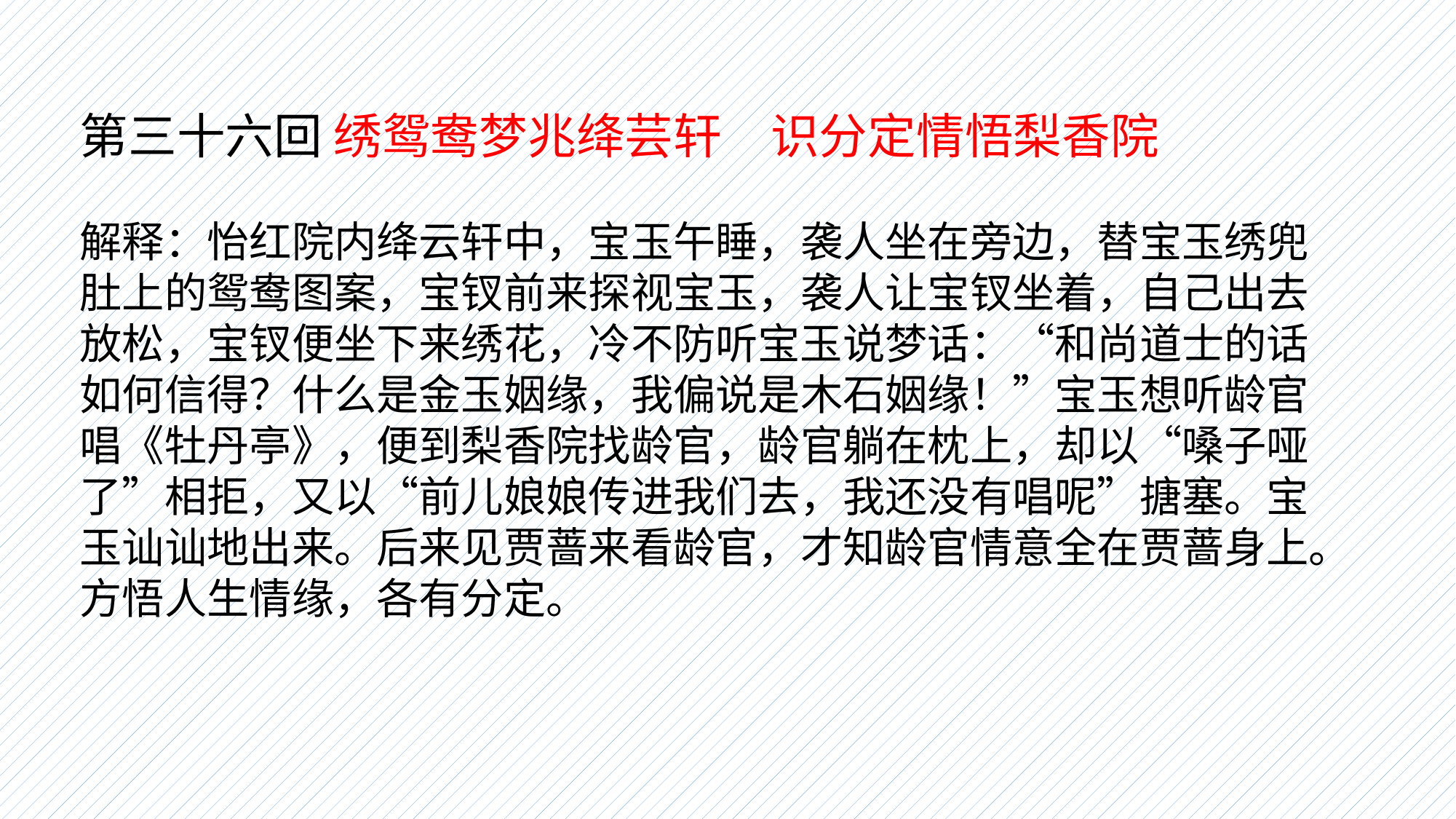

第三十六回 绣鸳鸯梦兆绛芸轩　识分定情悟梨香院

解释：怡红院内绛云轩中，宝玉午睡，袭人坐在旁边，替宝玉绣兜肚上的鸳鸯图案，宝钗前来探视宝玉，袭人让宝钗坐着，自己出去放松，宝钗便坐下来绣花，冷不防听宝玉说梦话：“和尚道士的话如何信得？什么是金玉姻缘，我偏说是木石姻缘！”宝玉想听龄官唱《牡丹亭》，便到梨香院找龄官，龄官躺在枕上，却以“嗓子哑了”相拒，又以“前儿娘娘传进我们去，我还没有唱呢”搪塞。宝玉讪讪地出来。后来见贾蔷来看龄官，才知龄官情意全在贾蔷身上。方悟人生情缘，各有分定。